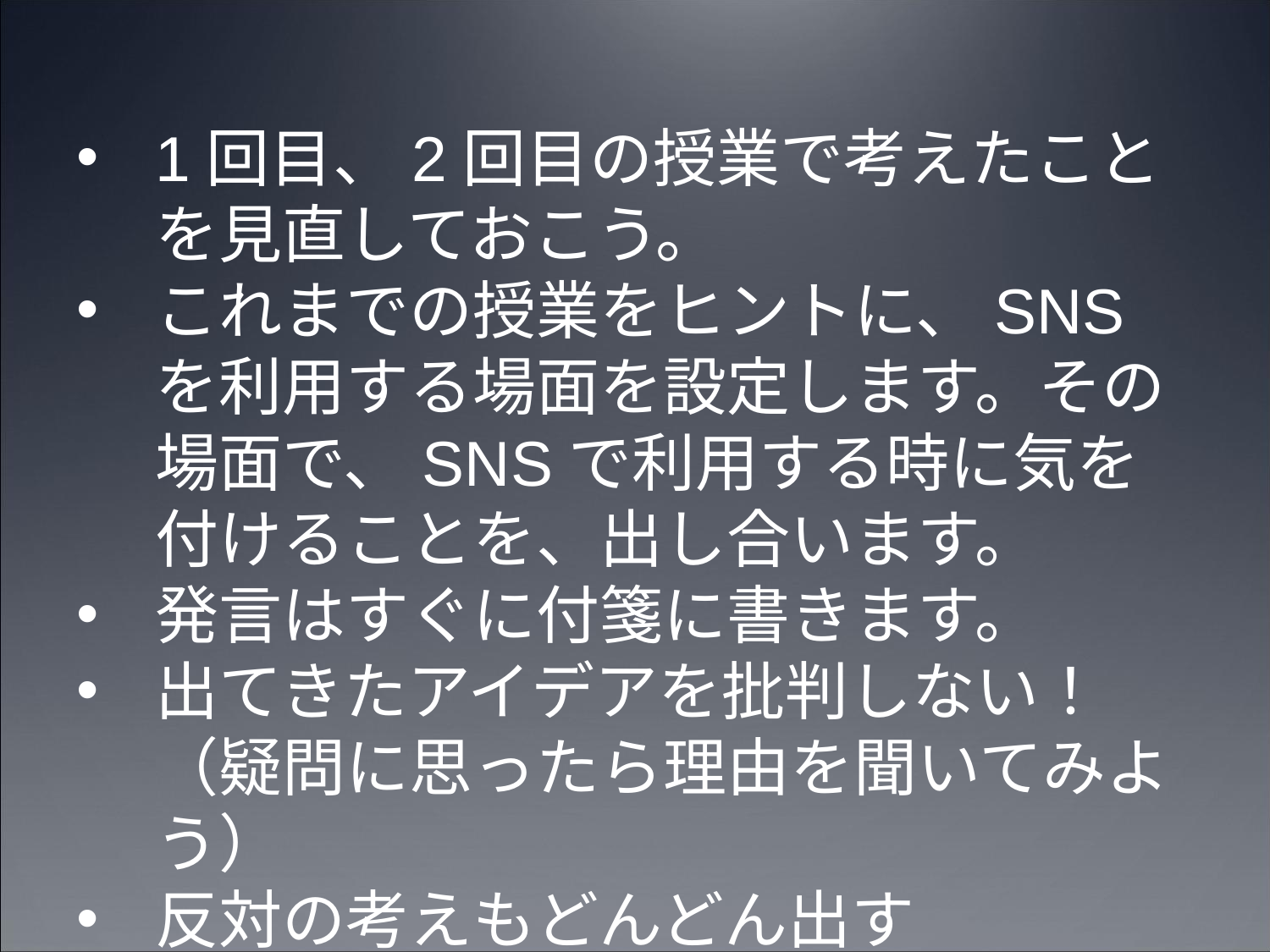

1回目、2回目の授業で考えたことを見直しておこう。
これまでの授業をヒントに、SNSを利用する場面を設定します。その場面で、SNSで利用する時に気を付けることを、出し合います。
発言はすぐに付箋に書きます。
出てきたアイデアを批判しない！
（疑問に思ったら理由を聞いてみよう）
反対の考えもどんどん出す